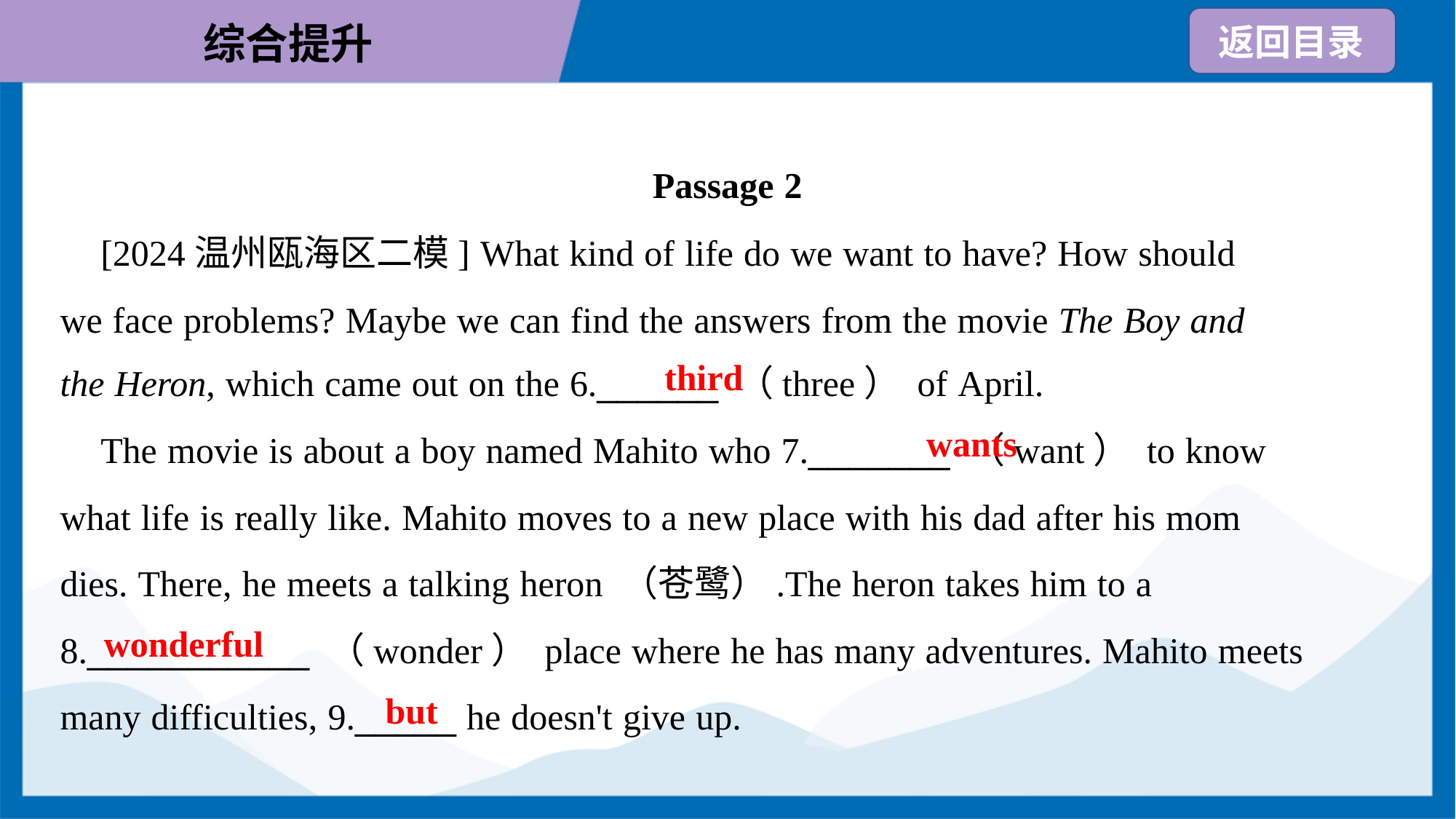

Passage 2
    [2024温州瓯海区二模] What kind of life do we want to have? How should
we face problems? Maybe we can find the answers from the movie The Boy and
the Heron, which came out on the 6.______ （three） of April.
third
wants
    The movie is about a boy named Mahito who 7._______ （want） to know
what life is really like. Mahito moves to a new place with his dad after his mom
dies. There, he meets a talking heron （苍鹭）.The heron takes him to a
8.___________ （wonder） place where he has many adventures. Mahito meets
many difficulties, 9._____ he doesn't give up.

wonderful
but